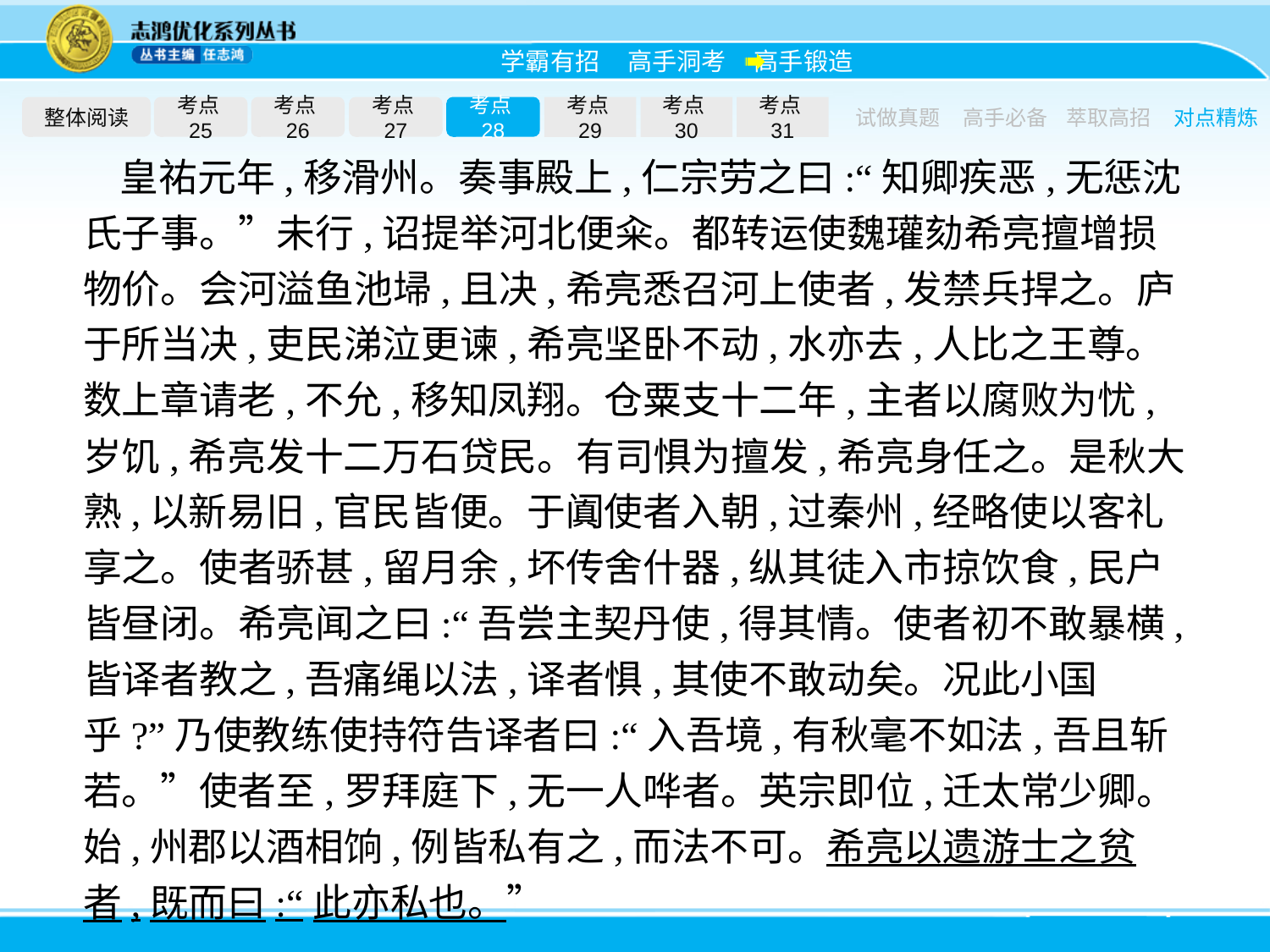

整体阅读
考点25
考点26
考点27
考点28
考点29
考点30
考点31
试做真题
高手必备
萃取高招
对点精炼
皇祐元年,移滑州。奏事殿上,仁宗劳之曰:“知卿疾恶,无惩沈氏子事。”未行,诏提举河北便籴。都转运使魏瓘劾希亮擅增损物价。会河溢鱼池埽,且决,希亮悉召河上使者,发禁兵捍之。庐于所当决,吏民涕泣更谏,希亮坚卧不动,水亦去,人比之王尊。数上章请老,不允,移知凤翔。仓粟支十二年,主者以腐败为忧,岁饥,希亮发十二万石贷民。有司惧为擅发,希亮身任之。是秋大熟,以新易旧,官民皆便。于阗使者入朝,过秦州,经略使以客礼享之。使者骄甚,留月余,坏传舍什器,纵其徒入市掠饮食,民户皆昼闭。希亮闻之曰:“吾尝主契丹使,得其情。使者初不敢暴横,皆译者教之,吾痛绳以法,译者惧,其使不敢动矣。况此小国乎?”乃使教练使持符告译者曰:“入吾境,有秋毫不如法,吾且斩若。”使者至,罗拜庭下,无一人哗者。英宗即位,迁太常少卿。始,州郡以酒相饷,例皆私有之,而法不可。希亮以遗游士之贫者,既而曰:“此亦私也。”